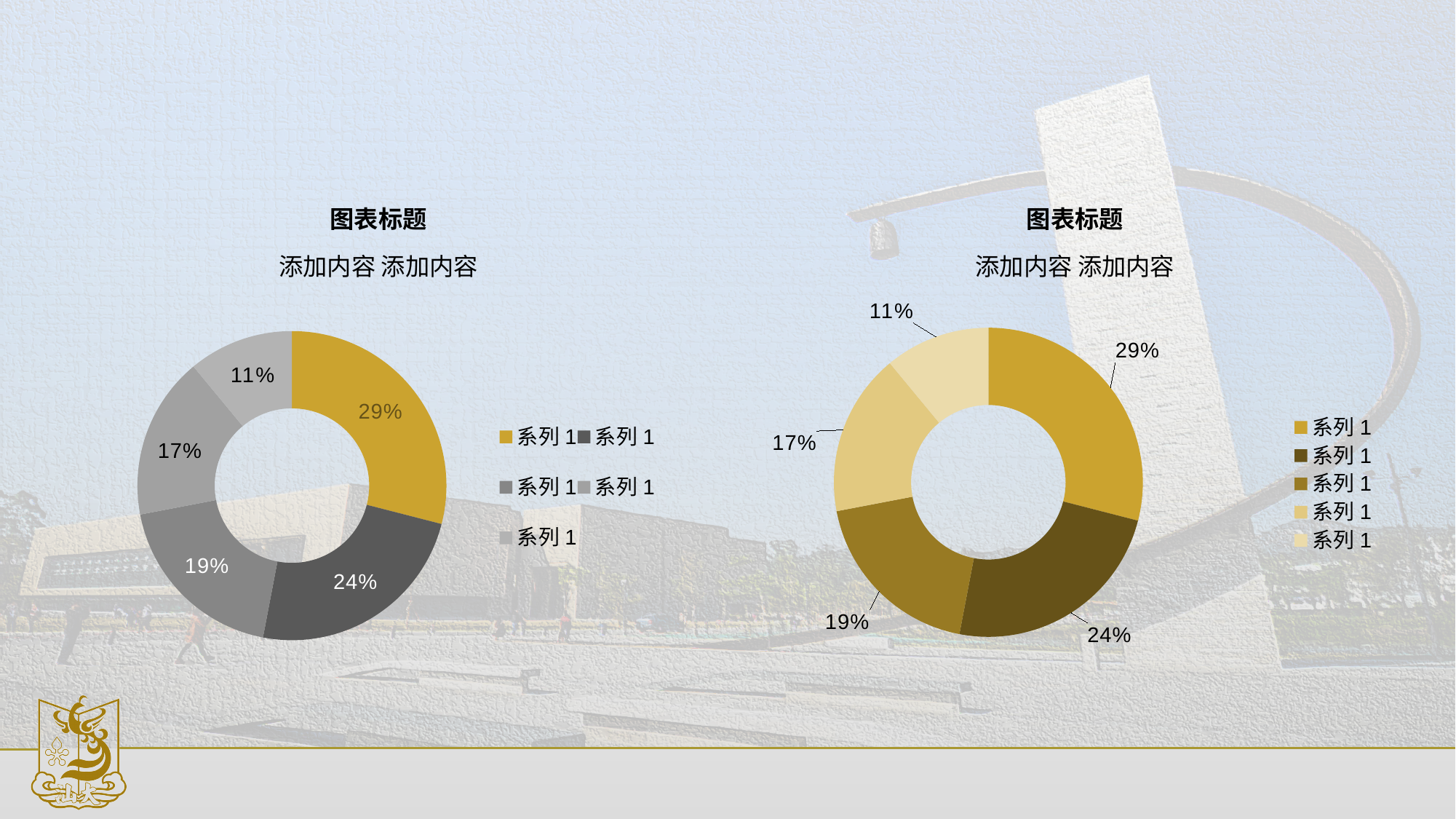

#
图表标题
添加内容 添加内容

### Chart

| Category | Sales |
|---|---|
| 系列1 | 0.29 |
| 系列1 | 0.24 |
| 系列1 | 0.19 |
| 系列1 | 0.17 |
| 系列1 | 0.11 |
图表标题
添加内容 添加内容

### Chart

| Category | Sales |
|---|---|
| 系列1 | 0.29 |
| 系列1 | 0.24 |
| 系列1 | 0.19 |
| 系列1 | 0.17 |
| 系列1 | 0.11 |